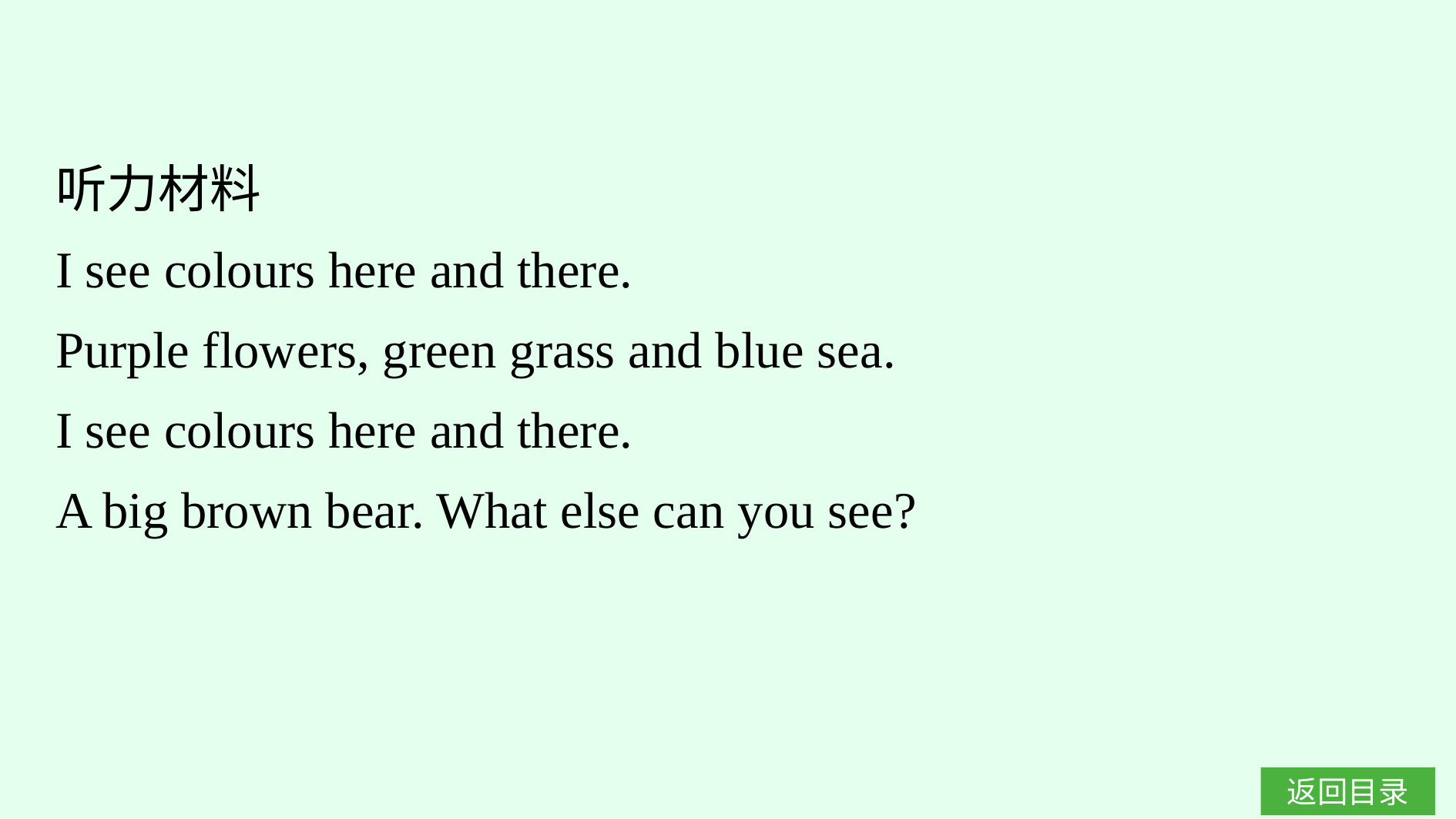

听力材料
I see colours here and there.
Purple flowers, green grass and blue sea.
I see colours here and there.
A big brown bear. What else can you see?